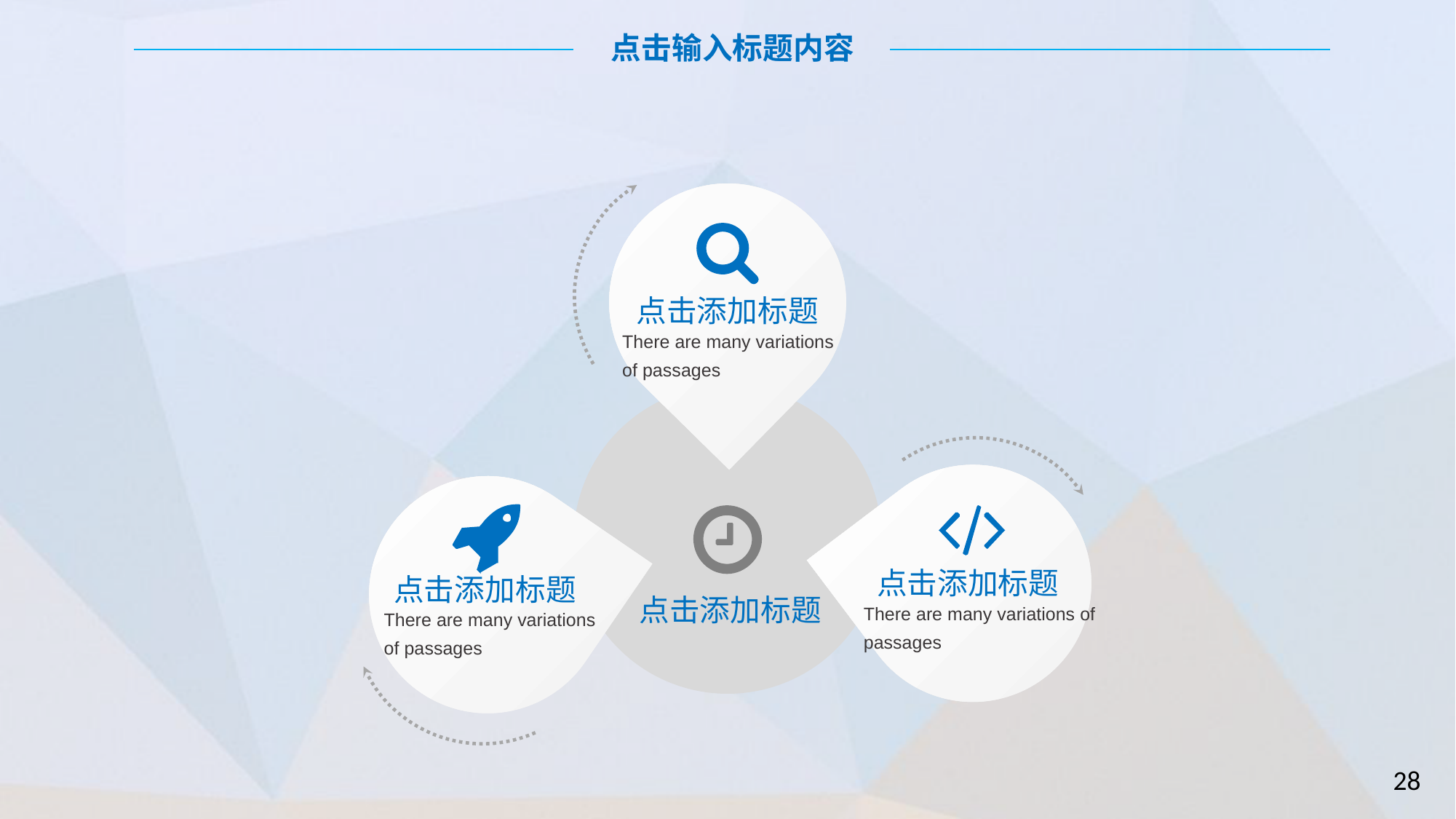

点击输入标题内容

点击添加标题
There are many variations of passages

点击添加标题
There are many variations of passages
点击添加标题
There are many variations of passages
点击添加标题
28